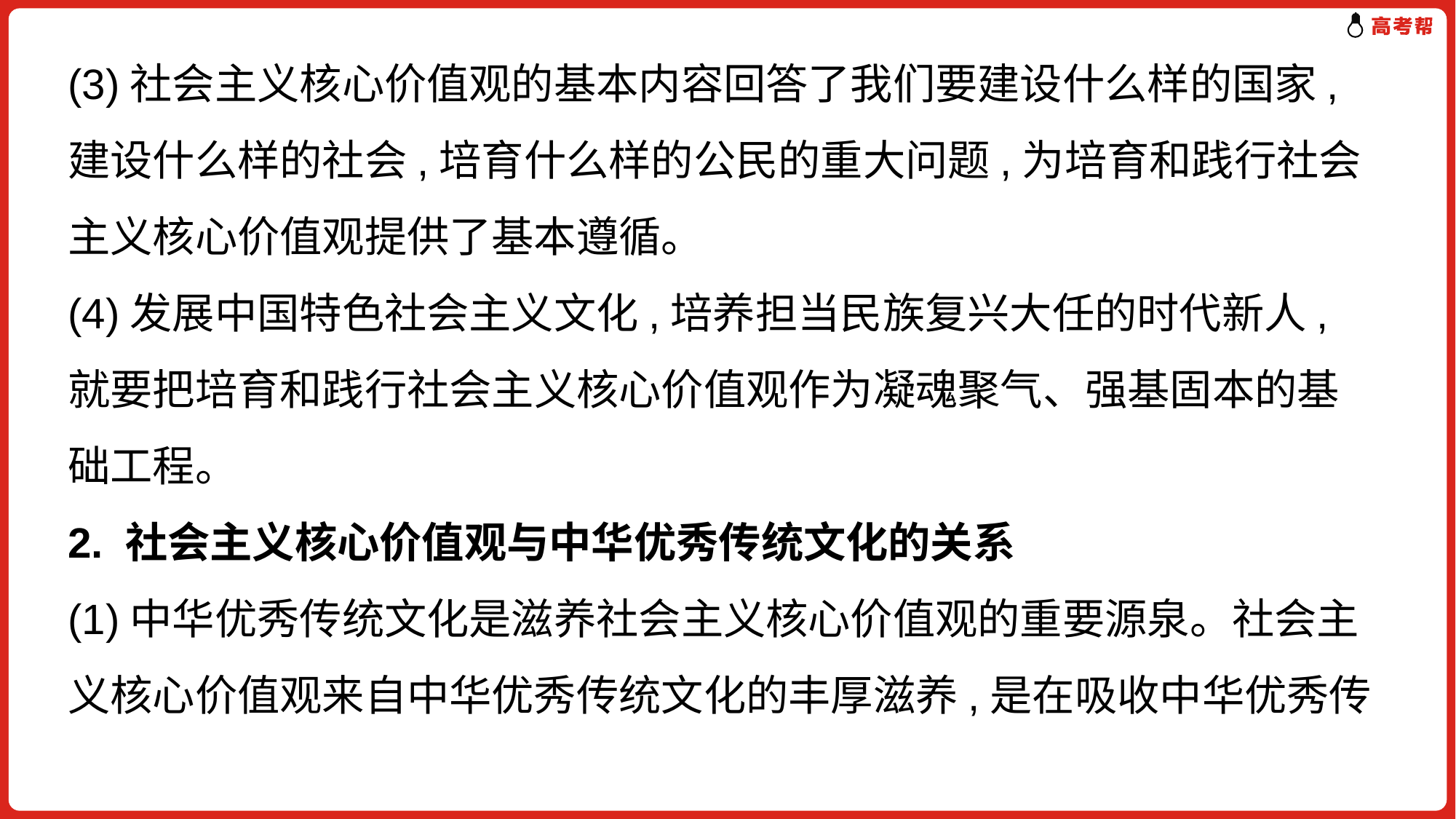

(3)社会主义核心价值观的基本内容回答了我们要建设什么样的国家,建设什么样的社会,培育什么样的公民的重大问题,为培育和践行社会主义核心价值观提供了基本遵循。
(4)发展中国特色社会主义文化,培养担当民族复兴大任的时代新人,就要把培育和践行社会主义核心价值观作为凝魂聚气、强基固本的基础工程。
2. 社会主义核心价值观与中华优秀传统文化的关系
(1)中华优秀传统文化是滋养社会主义核心价值观的重要源泉。社会主义核心价值观来自中华优秀传统文化的丰厚滋养,是在吸收中华优秀传